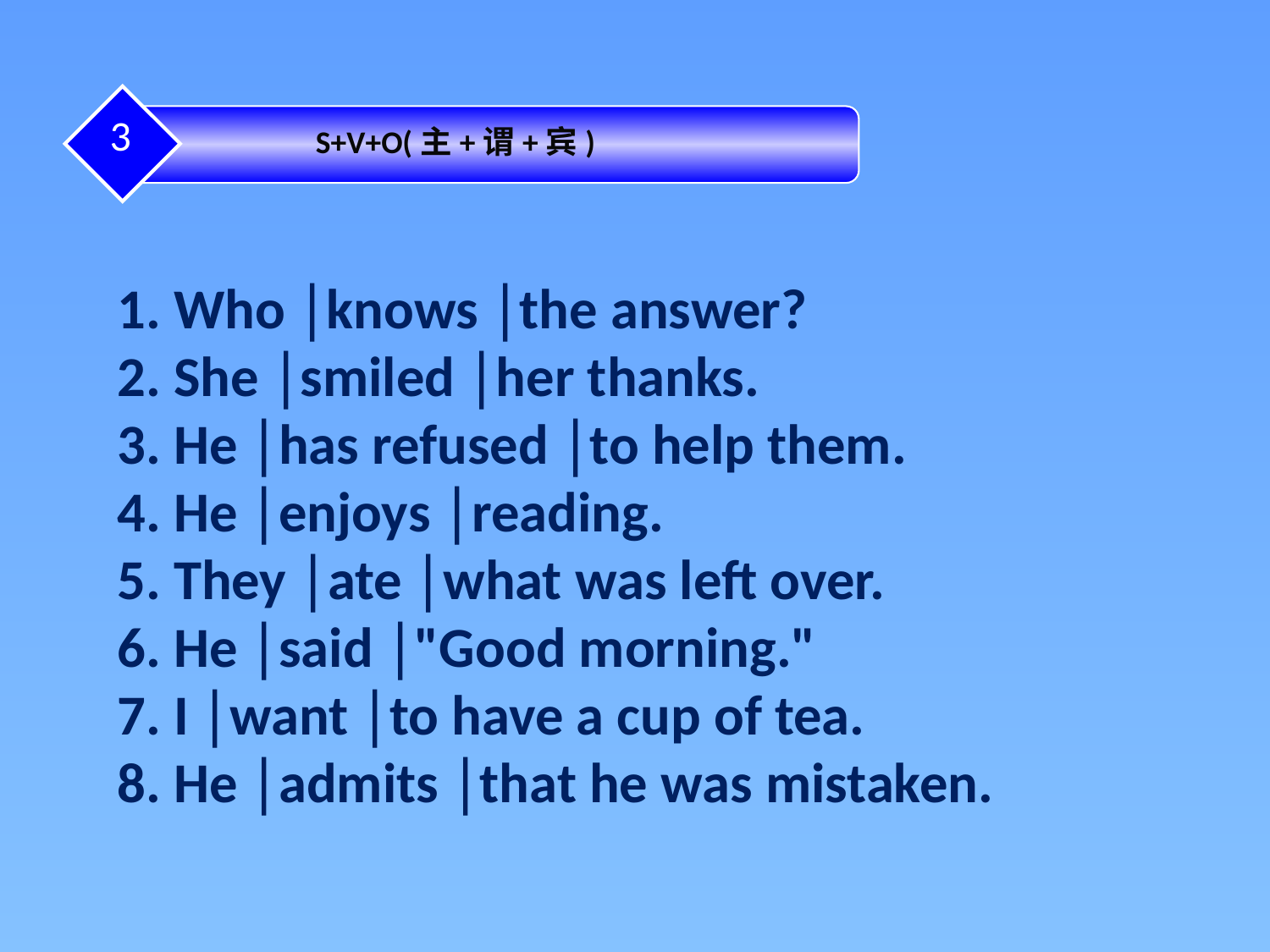

3

S+V+O(主+谓+宾)
1. Who │knows │the answer?
2. She │smiled │her thanks.
3. He │has refused │to help them.
4. He │enjoys │reading.
5. They │ate │what was left over.
6. He │said │"Good morning."
7. I │want │to have a cup of tea.
8. He │admits │that he was mistaken.